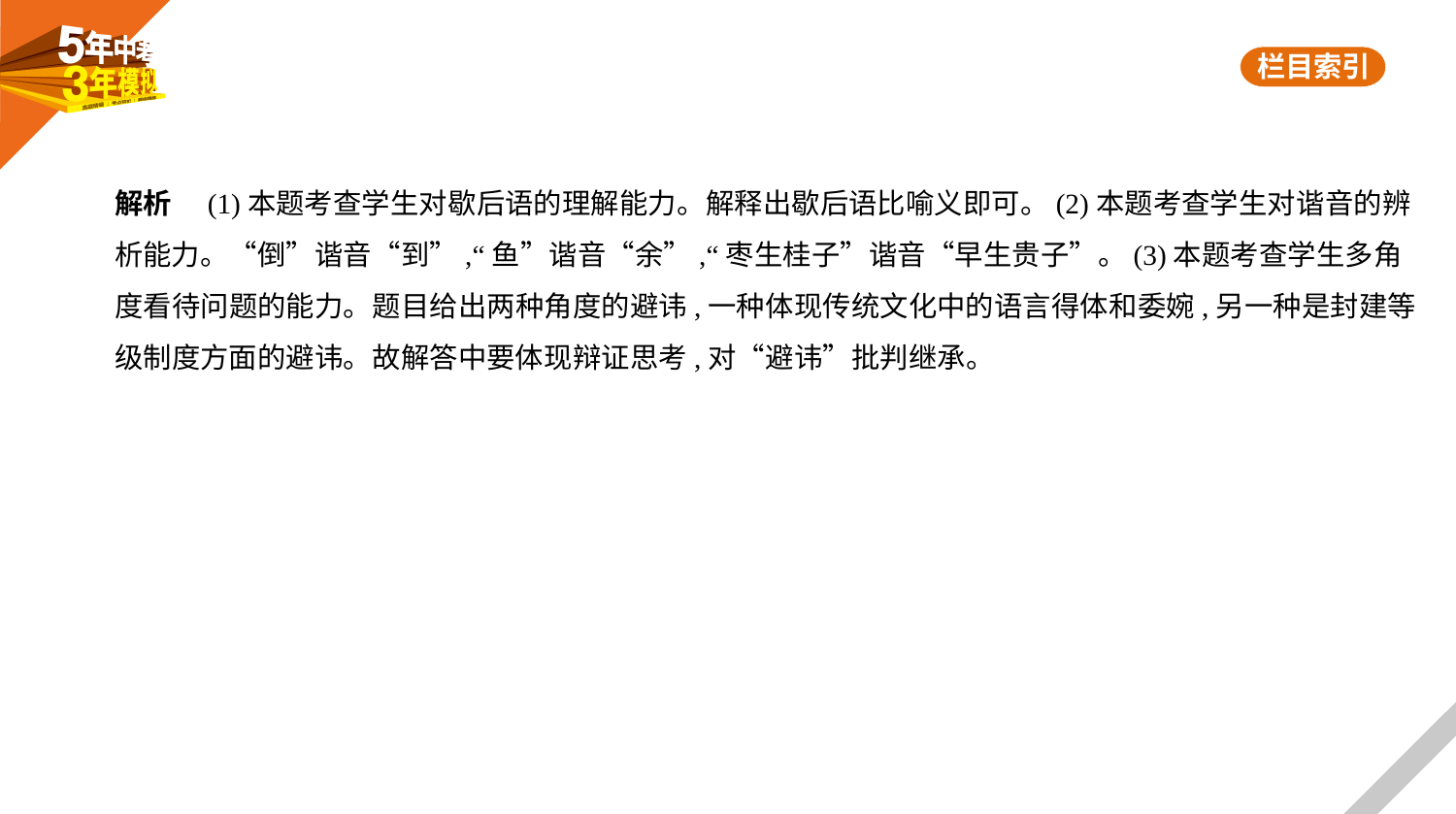

解析　(1)本题考查学生对歇后语的理解能力。解释出歇后语比喻义即可。(2)本题考查学生对谐音的辨
析能力。“倒”谐音“到”,“鱼”谐音“余”,“枣生桂子”谐音“早生贵子”。(3)本题考查学生多角
度看待问题的能力。题目给出两种角度的避讳,一种体现传统文化中的语言得体和委婉,另一种是封建等
级制度方面的避讳。故解答中要体现辩证思考,对“避讳”批判继承。